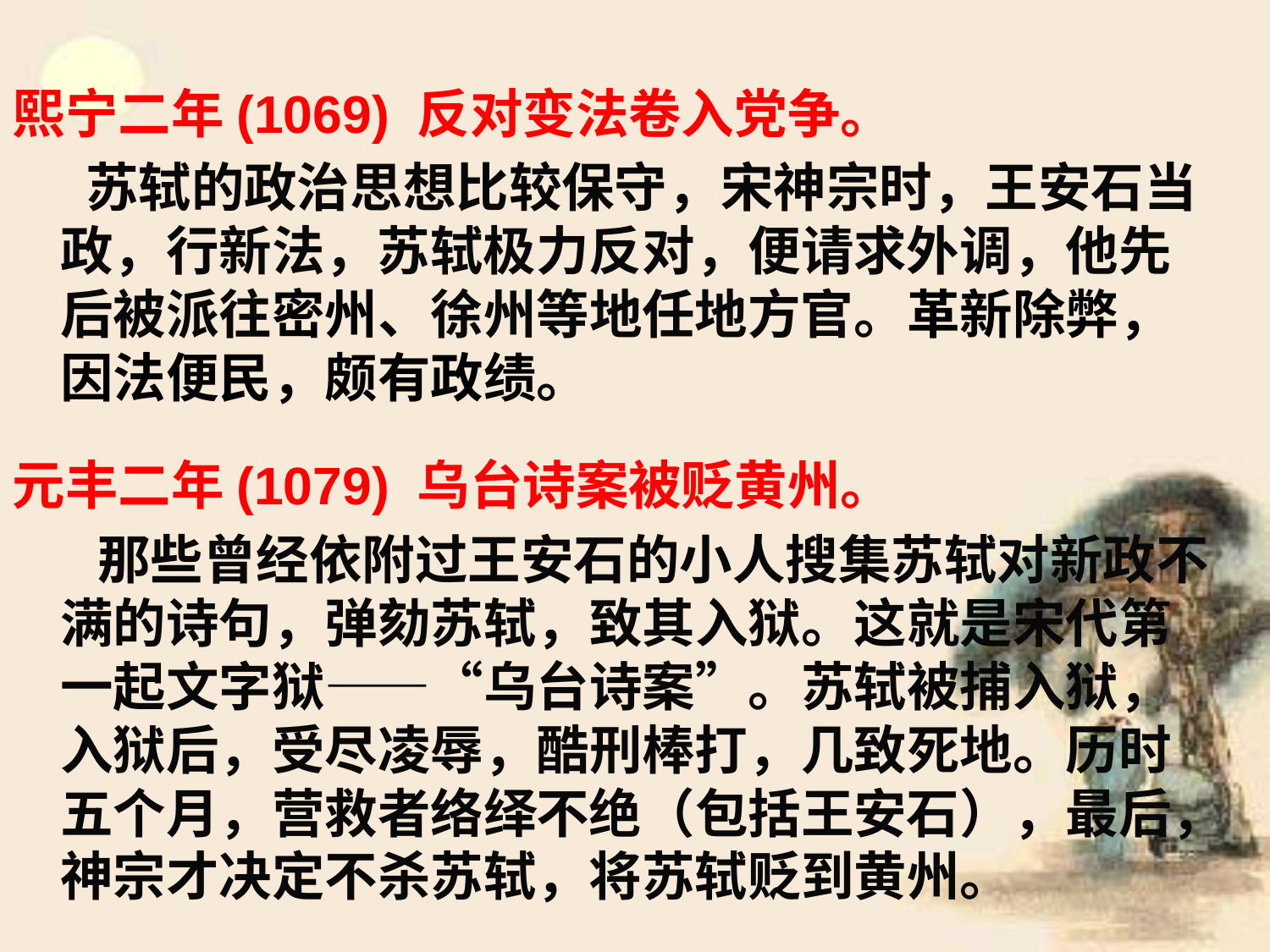

熙宁二年(1069) 反对变法卷入党争。
     苏轼的政治思想比较保守，宋神宗时，王安石当政，行新法，苏轼极力反对，便请求外调，他先后被派往密州、徐州等地任地方官。革新除弊，因法便民，颇有政绩。
元丰二年(1079) 乌台诗案被贬黄州。
      那些曾经依附过王安石的小人搜集苏轼对新政不满的诗句，弹劾苏轼，致其入狱。这就是宋代第一起文字狱——“乌台诗案”。苏轼被捕入狱，入狱后，受尽凌辱，酷刑棒打，几致死地。历时五个月，营救者络绎不绝（包括王安石），最后，神宗才决定不杀苏轼，将苏轼贬到黄州。